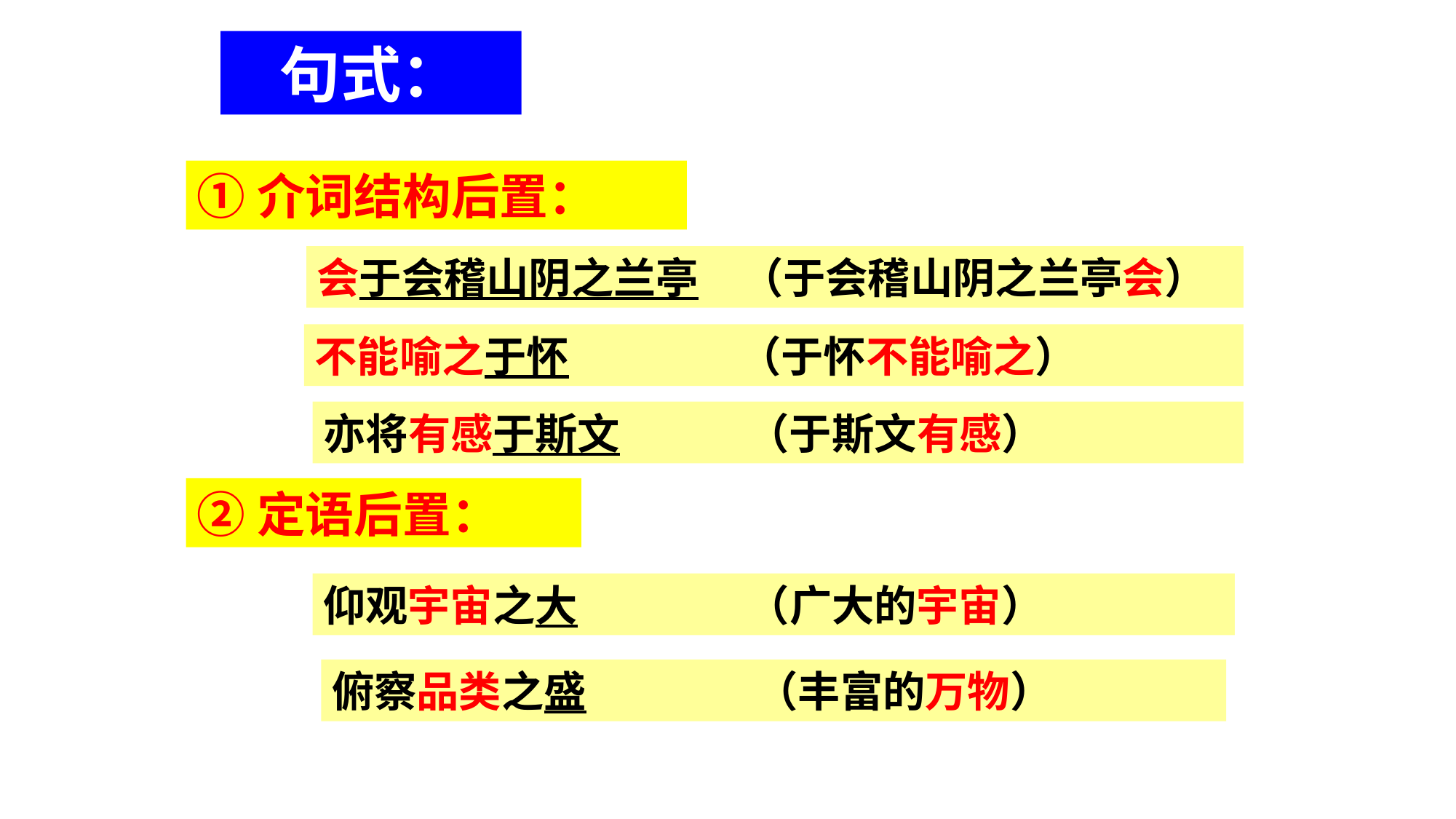

句式：
①介词结构后置：
会于会稽山阴之兰亭　（于会稽山阴之兰亭会）
不能喻之于怀　　　　（于怀不能喻之）
亦将有感于斯文　　　（于斯文有感）
②定语后置：
仰观宇宙之大　　　　（广大的宇宙）
俯察品类之盛　　　　（丰富的万物）